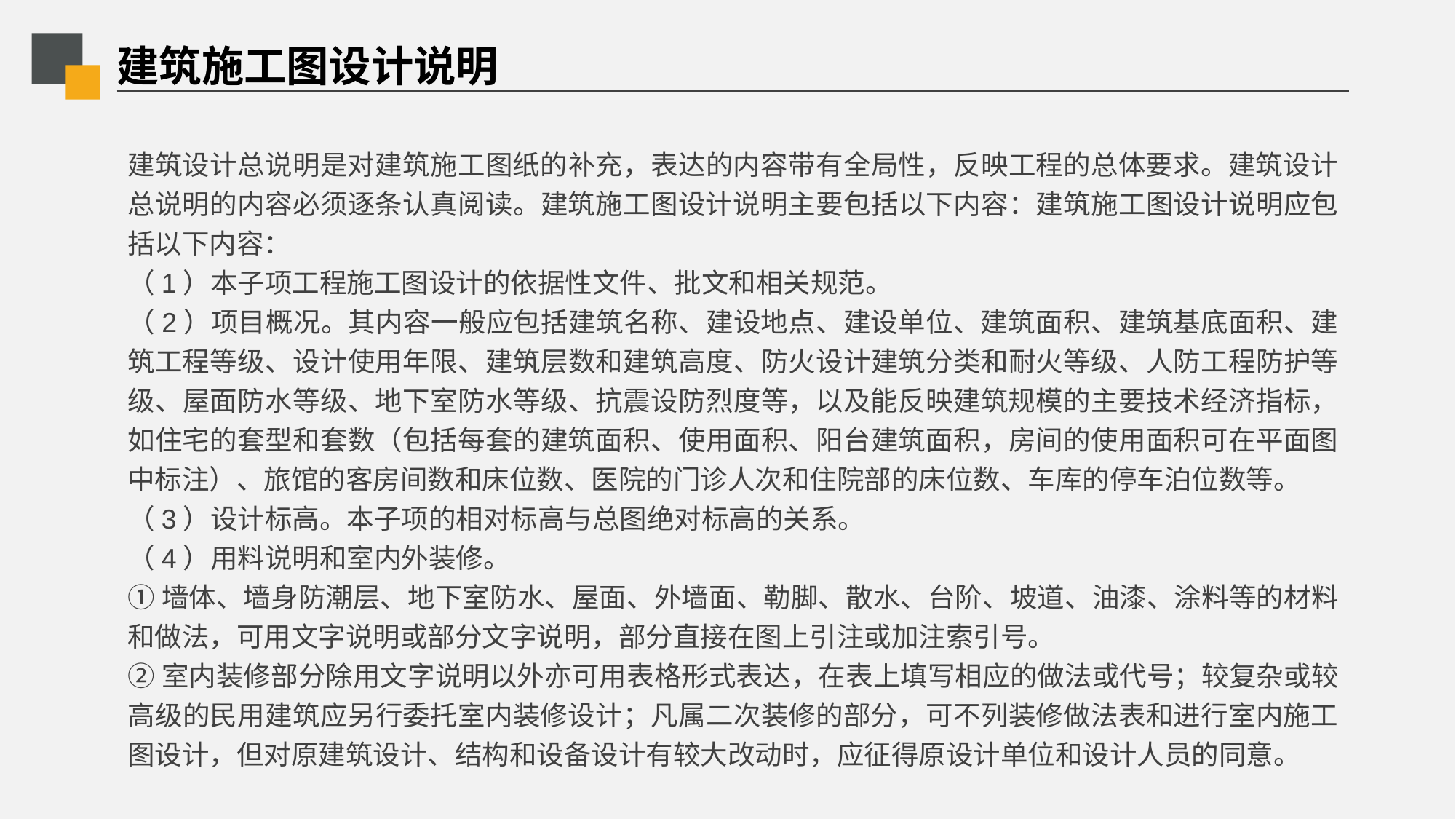

# 建筑施工图设计说明
建筑设计总说明是对建筑施工图纸的补充，表达的内容带有全局性，反映工程的总体要求。建筑设计总说明的内容必须逐条认真阅读。建筑施工图设计说明主要包括以下内容：建筑施工图设计说明应包括以下内容：
（1）本子项工程施工图设计的依据性文件、批文和相关规范。
（2）项目概况。其内容一般应包括建筑名称、建设地点、建设单位、建筑面积、建筑基底面积、建筑工程等级、设计使用年限、建筑层数和建筑高度、防火设计建筑分类和耐火等级、人防工程防护等级、屋面防水等级、地下室防水等级、抗震设防烈度等，以及能反映建筑规模的主要技术经济指标，如住宅的套型和套数（包括每套的建筑面积、使用面积、阳台建筑面积，房间的使用面积可在平面图中标注）、旅馆的客房间数和床位数、医院的门诊人次和住院部的床位数、车库的停车泊位数等。
（3）设计标高。本子项的相对标高与总图绝对标高的关系。
（4）用料说明和室内外装修。
①墙体、墙身防潮层、地下室防水、屋面、外墙面、勒脚、散水、台阶、坡道、油漆、涂料等的材料和做法，可用文字说明或部分文字说明，部分直接在图上引注或加注索引号。
②室内装修部分除用文字说明以外亦可用表格形式表达，在表上填写相应的做法或代号；较复杂或较高级的民用建筑应另行委托室内装修设计；凡属二次装修的部分，可不列装修做法表和进行室内施工图设计，但对原建筑设计、结构和设备设计有较大改动时，应征得原设计单位和设计人员的同意。